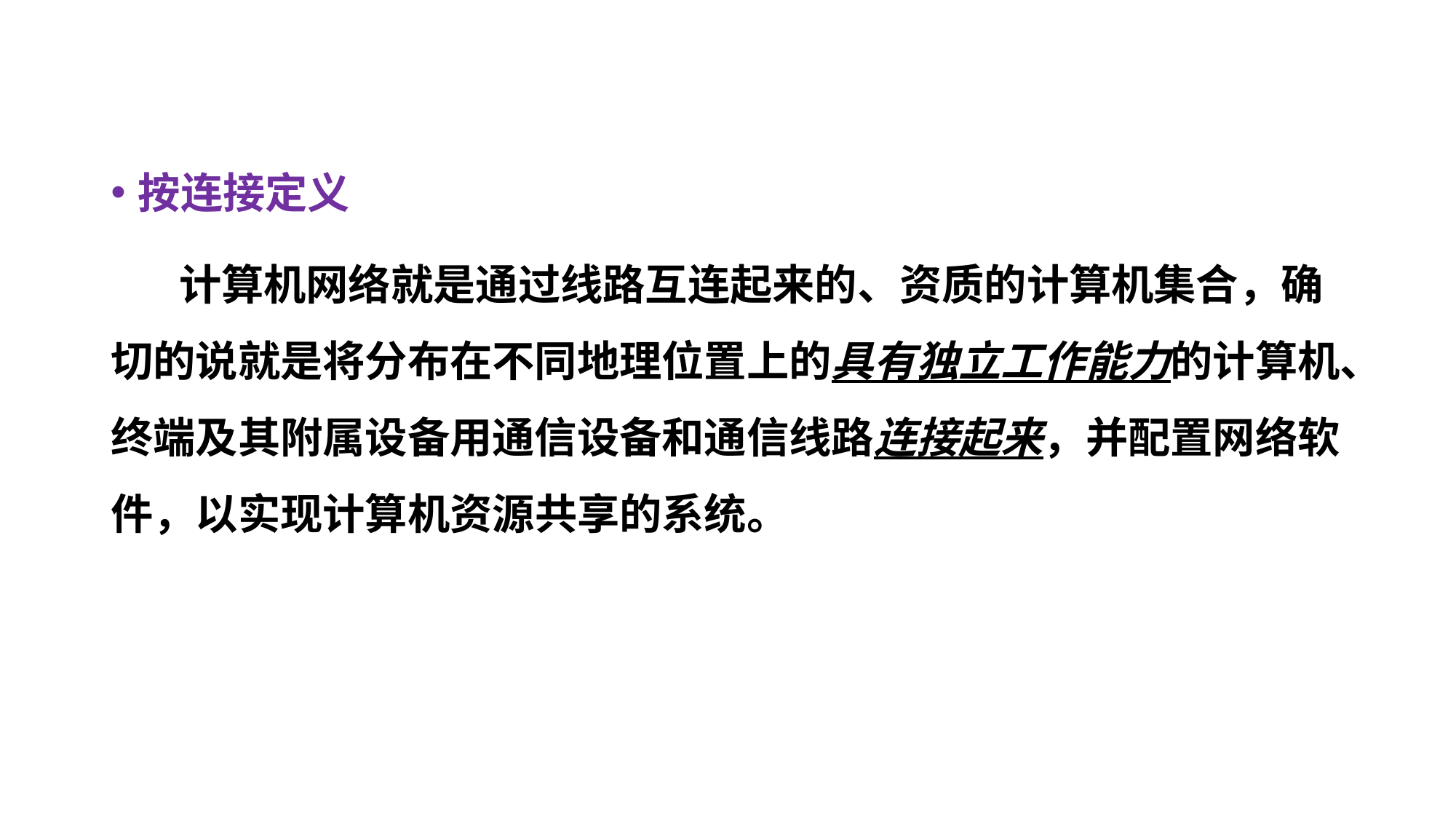

按连接定义
      计算机网络就是通过线路互连起来的、资质的计算机集合，确切的说就是将分布在不同地理位置上的具有独立工作能力的计算机、终端及其附属设备用通信设备和通信线路连接起来，并配置网络软件，以实现计算机资源共享的系统。